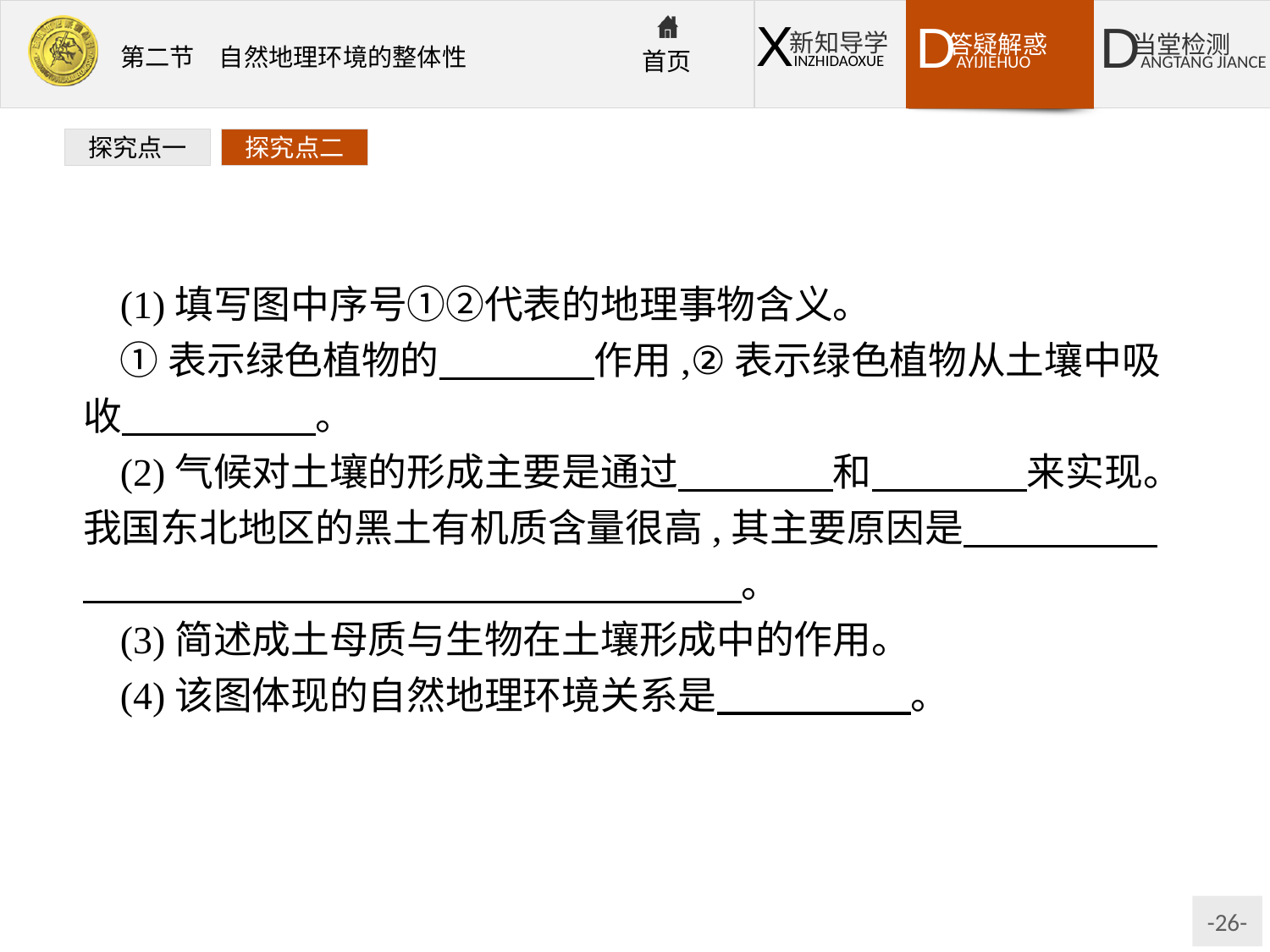

探究点一
探究点二
(1)填写图中序号①②代表的地理事物含义。
①表示绿色植物的　　　　作用,②表示绿色植物从土壤中吸收　　　　　。
(2)气候对土壤的形成主要是通过　　　　和　　　　来实现。我国东北地区的黑土有机质含量很高,其主要原因是　　　　　　　　　　　　　　　　　　　　　　。
(3)简述成土母质与生物在土壤形成中的作用。
(4)该图体现的自然地理环境关系是　　　　　。